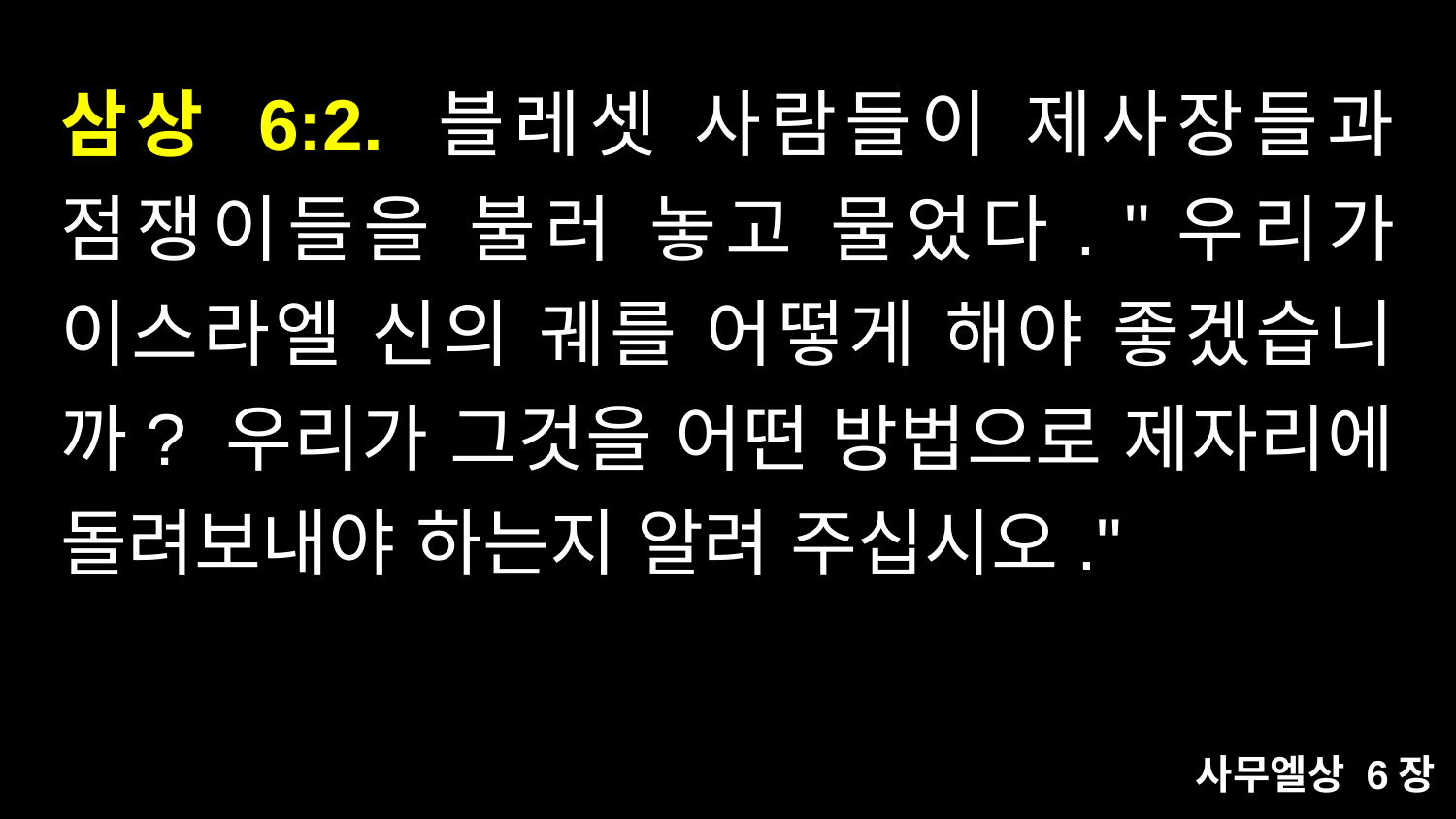

# 삼상 6:2. 블레셋 사람들이 제사장들과 점쟁이들을 불러 놓고 물었다. "우리가 이스라엘 신의 궤를 어떻게 해야 좋겠습니까? 우리가 그것을 어떤 방법으로 제자리에 돌려보내야 하는지 알려 주십시오."
사무엘상 6장